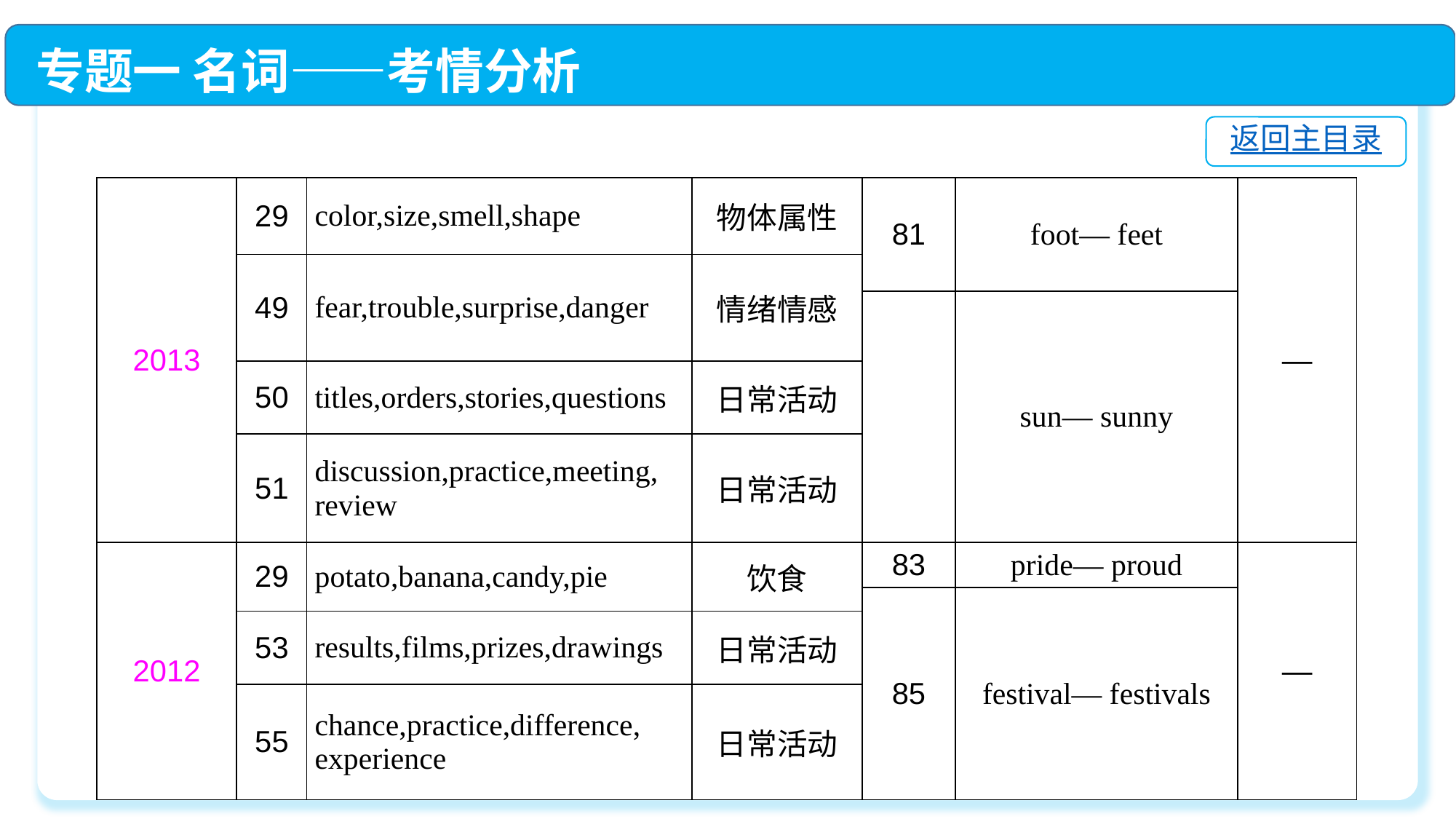

专题一 名词——考情分析

返回主目录
| 2013 | 29 | color,size,smell,shape | 物体属性 | 81 | foot— feet | — |
| --- | --- | --- | --- | --- | --- | --- |
|  | 49 | fear,trouble,surprise,danger | 情绪情感 |  |  |  |
|  |  |  |  |  | sun— sunny |  |
|  | 50 | titles,orders,stories,questions | 日常活动 |  |  |  |
|  | 51 | discussion,practice,meeting, review | 日常活动 |  |  |  |
| 2012 | 29 | potato,banana,candy,pie | 饮食 | 83 | pride— proud | — |
|  |  |  |  | 85 | festival— festivals |  |
|  | 53 | results,films,prizes,drawings | 日常活动 |  |  |  |
|  | 55 | chance,practice,difference, experience | 日常活动 |  |  |  |